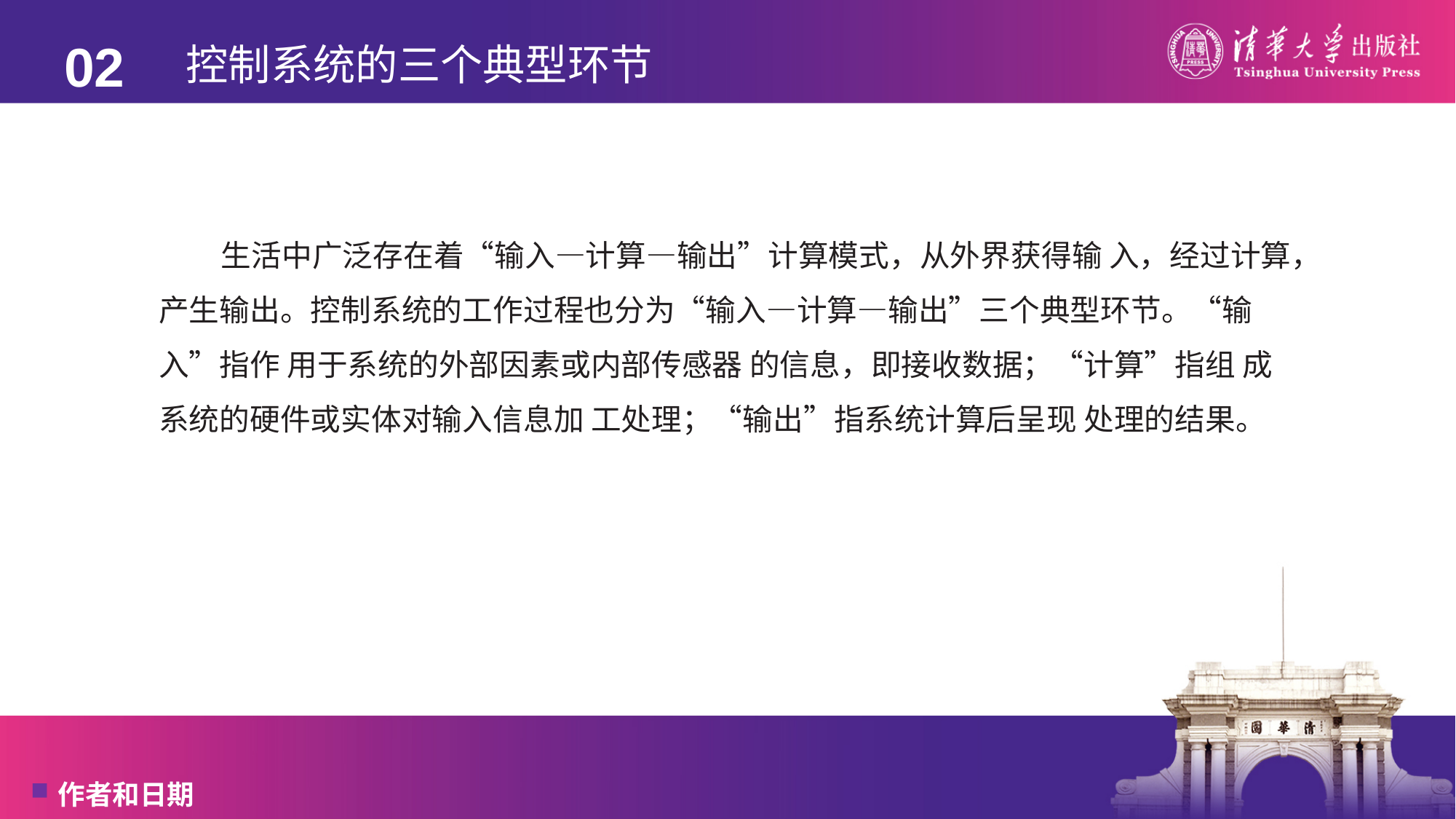

02
# 控制系统的三个典型环节
生活中广泛存在着“输入—计算—输出”计算模式，从外界获得输 入，经过计算，产生输出。控制系统的工作过程也分为“输入—计算—输出”三个典型环节。“输入”指作 用于系统的外部因素或内部传感器 的信息，即接收数据；“计算”指组 成系统的硬件或实体对输入信息加 工处理；“输出”指系统计算后呈现 处理的结果。
作者和日期